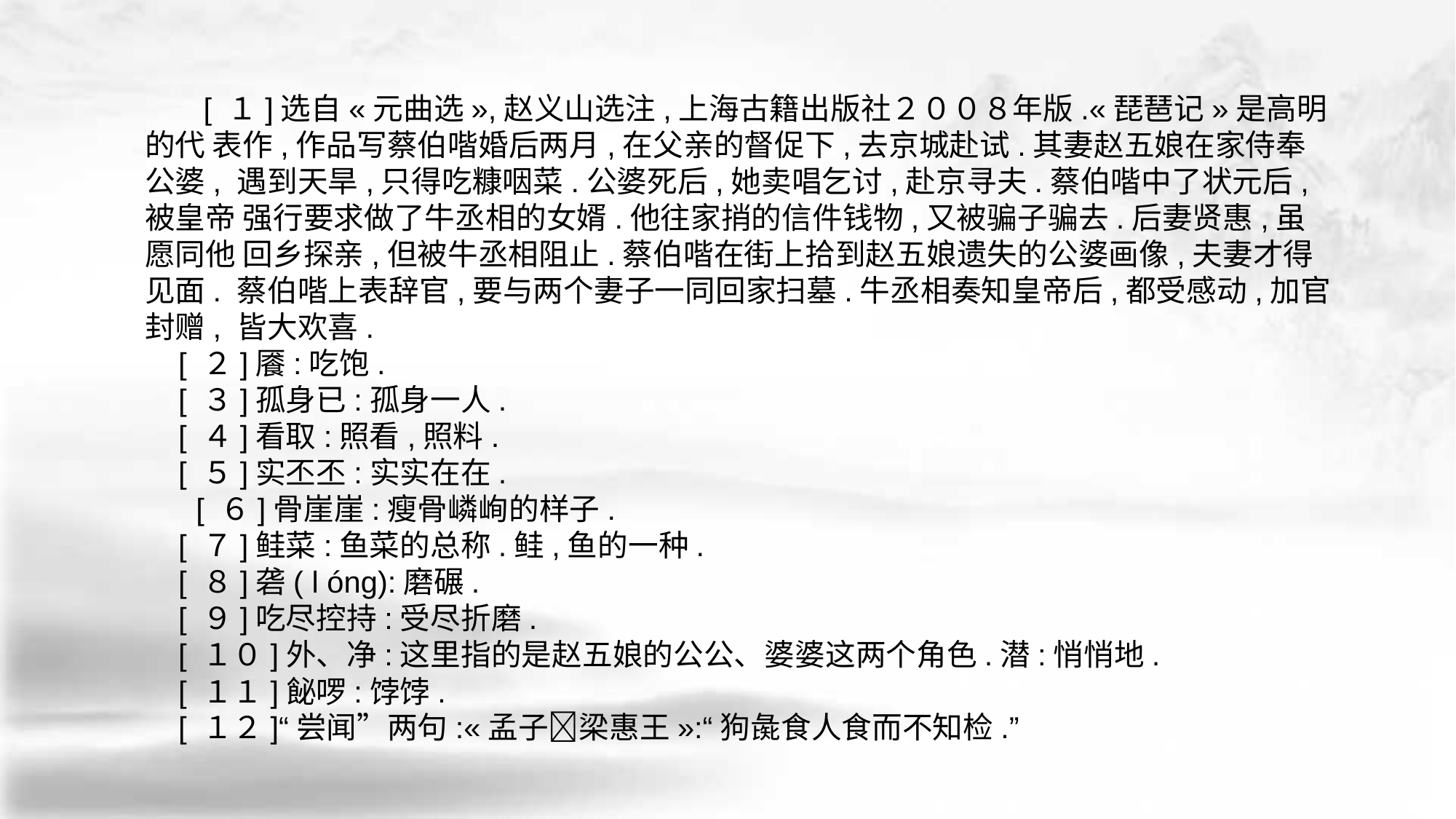

[ １]选自«元曲选»,赵义山选注,上海古籍出版社２００８年版.«琵琶记»是高明的代 表作,作品写蔡伯喈婚后两月,在父亲的督促下,去京城赴试.其妻赵五娘在家侍奉公婆, 遇到天旱,只得吃糠咽菜.公婆死后,她卖唱乞讨,赴京寻夫.蔡伯喈中了状元后,被皇帝 强行要求做了牛丞相的女婿.他往家捎的信件钱物,又被骗子骗去.后妻贤惠,虽愿同他 回乡探亲,但被牛丞相阻止.蔡伯喈在街上拾到赵五娘遗失的公婆画像,夫妻才得见面. 蔡伯喈上表辞官,要与两个妻子一同回家扫墓.牛丞相奏知皇帝后,都受感动,加官封赠, 皆大欢喜.
    [ ２]餍:吃饱.
    [ ３]孤身已:孤身一人.
    [ ４]看取:照看,照料.
    [ ５]实丕丕:实实在在.
　  [ ６]骨崖崖:瘦骨嶙峋的样子.
    [ ７]鲑菜:鱼菜的总称.鲑,鱼的一种.
    [ ８]砻( l óng):磨碾.
    [ ９]吃尽控持:受尽折磨.
    [ １０]外、净:这里指的是赵五娘的公公、婆婆这两个角色.潜:悄悄地.
    [ １１]飶啰:饽饽.
    [ １２]“尝闻”两句:«孟子􀅰梁惠王»:“狗彘食人食而不知检.”